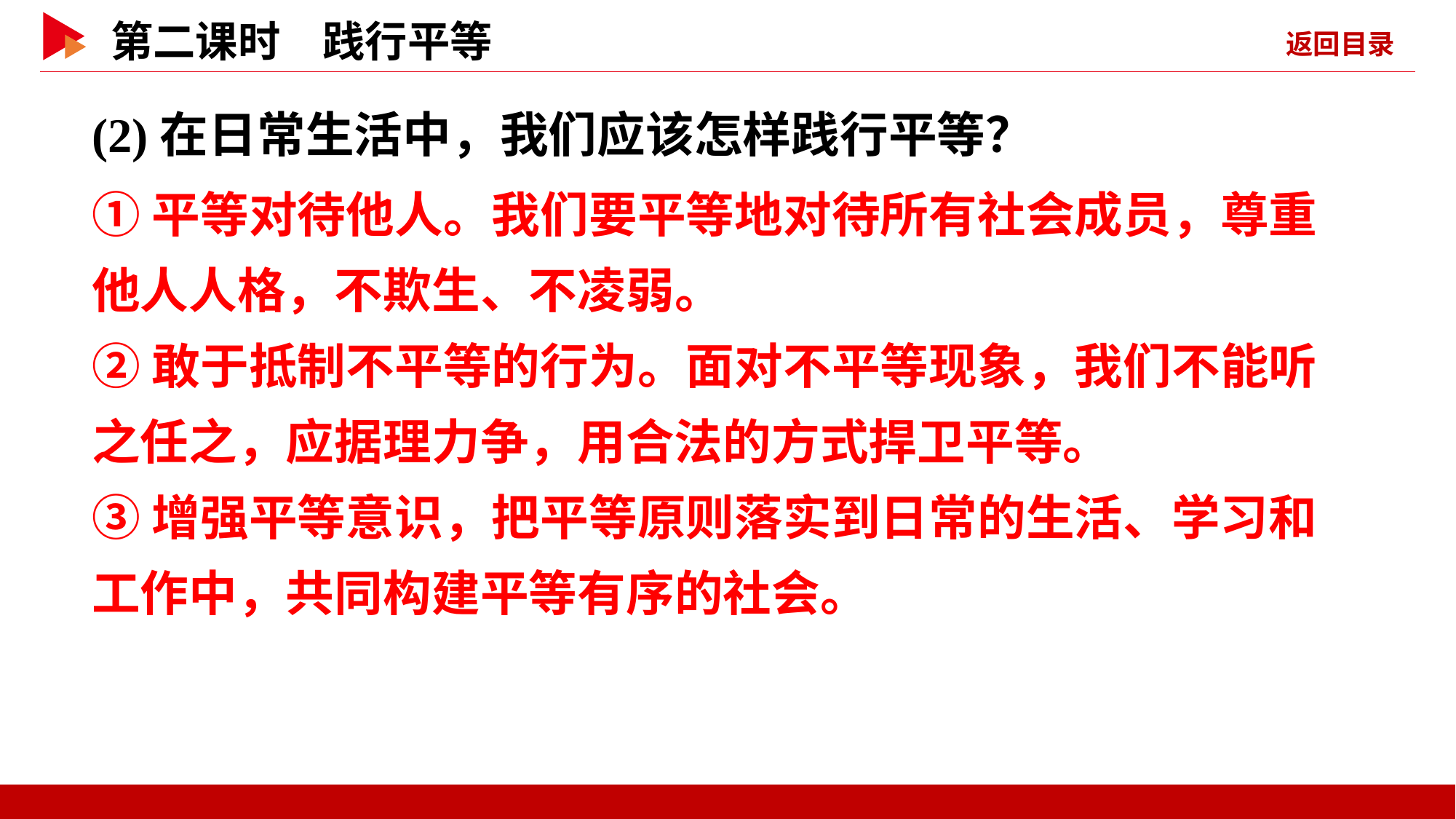

(2)在日常生活中，我们应该怎样践行平等？
①平等对待他人。我们要平等地对待所有社会成员，尊重他人人格，不欺生、不凌弱。
②敢于抵制不平等的行为。面对不平等现象，我们不能听之任之，应据理力争，用合法的方式捍卫平等。
③增强平等意识，把平等原则落实到日常的生活、学习和工作中，共同构建平等有序的社会。